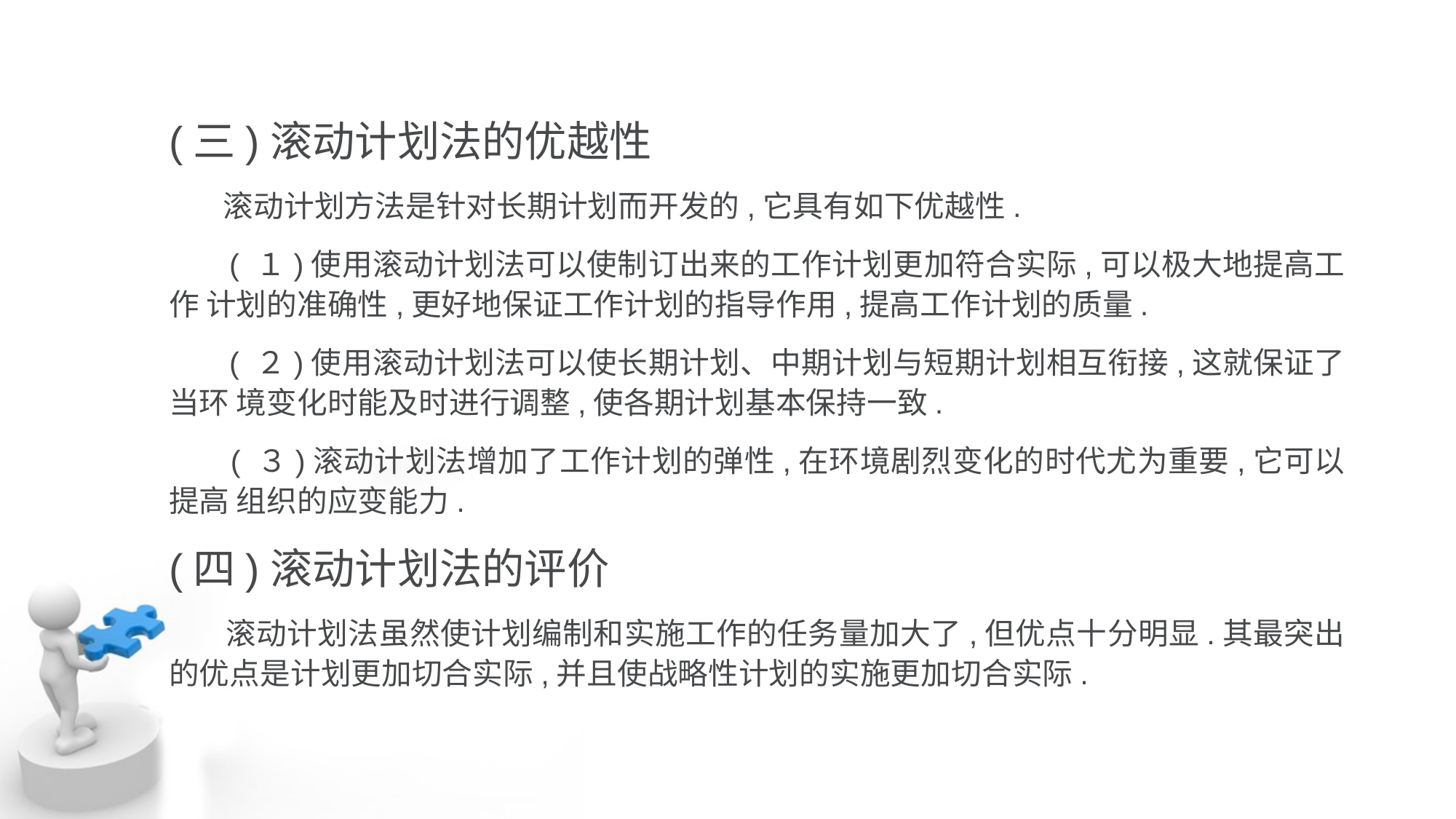

(三)滚动计划法的优越性
       滚动计划方法是针对长期计划而开发的,它具有如下优越性.
       ( １)使用滚动计划法可以使制订出来的工作计划更加符合实际,可以极大地提高工作 计划的准确性,更好地保证工作计划的指导作用,提高工作计划的质量.
       ( ２)使用滚动计划法可以使长期计划、中期计划与短期计划相互衔接,这就保证了当环 境变化时能及时进行调整,使各期计划基本保持一致.
       ( ３)滚动计划法增加了工作计划的弹性,在环境剧烈变化的时代尤为重要,它可以提高 组织的应变能力.
(四)滚动计划法的评价
       滚动计划法虽然使计划编制和实施工作的任务量加大了,但优点十分明显.其最突出 的优点是计划更加切合实际,并且使战略性计划的实施更加切合实际.